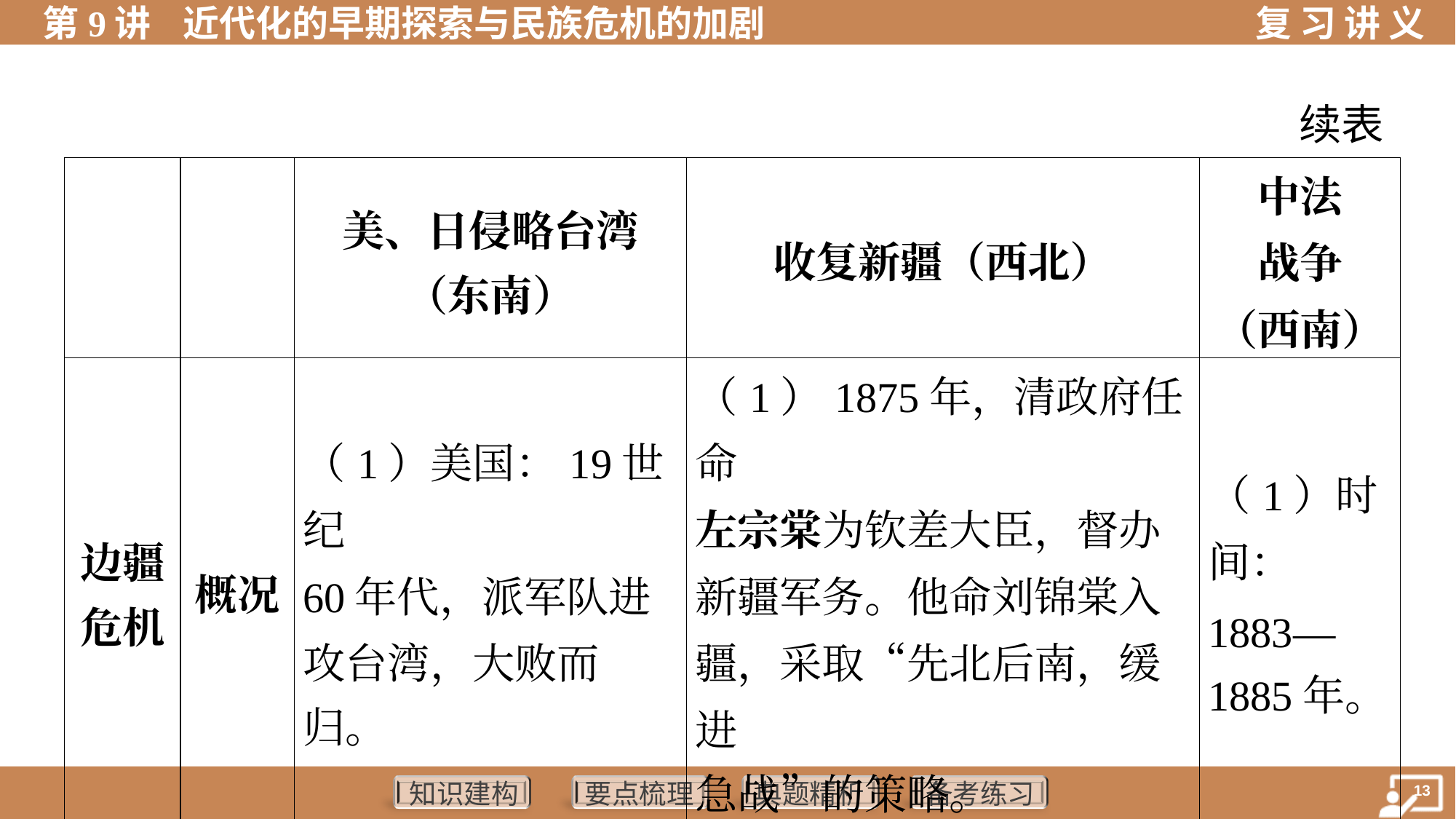

续表
|  |  | 美、日侵略台湾 （东南） | 收复新疆（西北） | 中法 战争 （西南） |
| --- | --- | --- | --- | --- |
| 边疆 危机 | 概况 | （1）美国：19世纪 60年代，派军队进 攻台湾，大败而 归。 | （1）1875年，清政府任命 左宗棠为钦差大臣，督办 新疆军务。他命刘锦棠入 疆，采取“先北后南，缓进 急战”的策略。 | （1）时 间： 1883— 1885年。 |